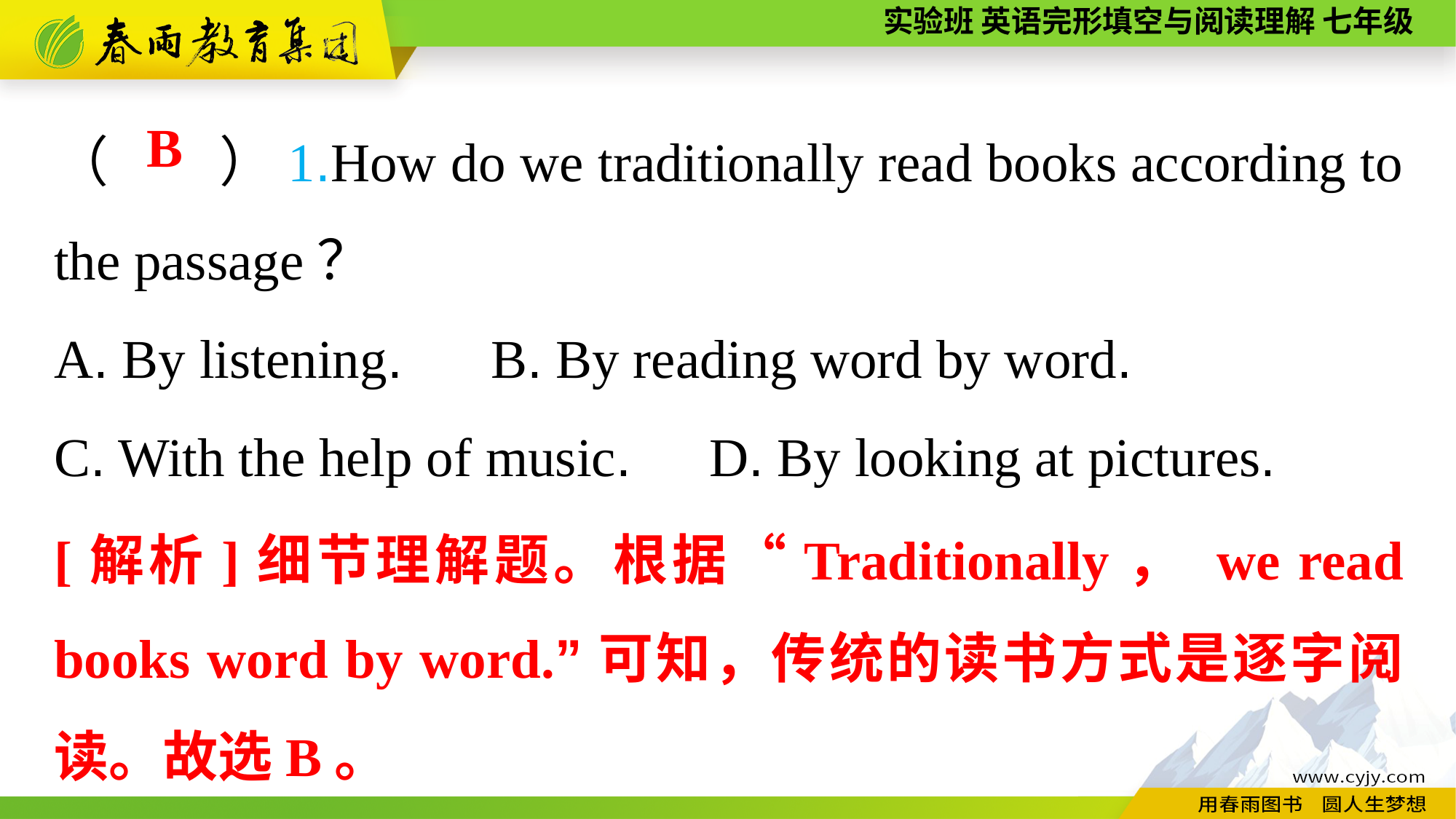

（　　）1.How do we traditionally read books according to the passage？
A. By listening.	B. By reading word by word.
C. With the help of music.	D. By looking at pictures.
B
[解析]细节理解题。根据“Traditionally， we read books word by word.”可知，传统的读书方式是逐字阅读。故选B。